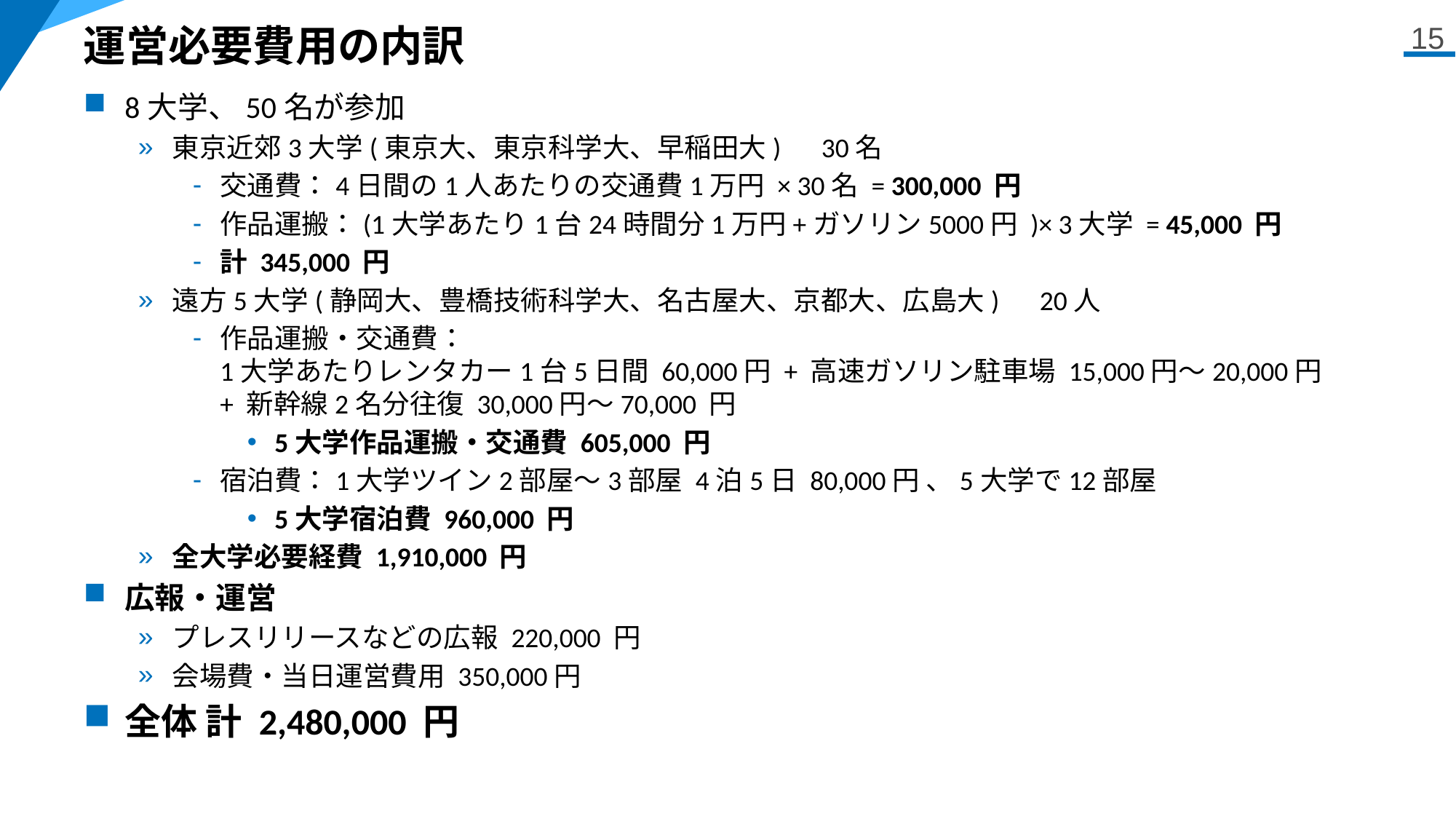

# 運営必要費用の内訳
15
8大学、50名が参加
東京近郊3大学(東京大、東京科学大、早稲田大)　30名
交通費：4日間の1人あたりの交通費1万円 × 30名 = 300,000 円
作品運搬：(1大学あたり1台24時間分1万円+ガソリン5000円 )× 3大学 = 45,000 円
計 345,000 円
遠方5大学(静岡大、豊橋技術科学大、名古屋大、京都大、広島大)　20人
作品運搬・交通費：
1大学あたりレンタカー1台5日間 60,000円 + 高速ガソリン駐車場 15,000円～20,000円
+ 新幹線2名分往復 30,000円～70,000 円
5大学作品運搬・交通費 605,000 円
宿泊費：1大学ツイン2部屋～3部屋 4泊5日 80,000円 、5大学で12部屋
5大学宿泊費 960,000 円
全大学必要経費 1,910,000 円
広報・運営
プレスリリースなどの広報 220,000 円
会場費・当日運営費用 350,000円
全体 計 2,480,000 円